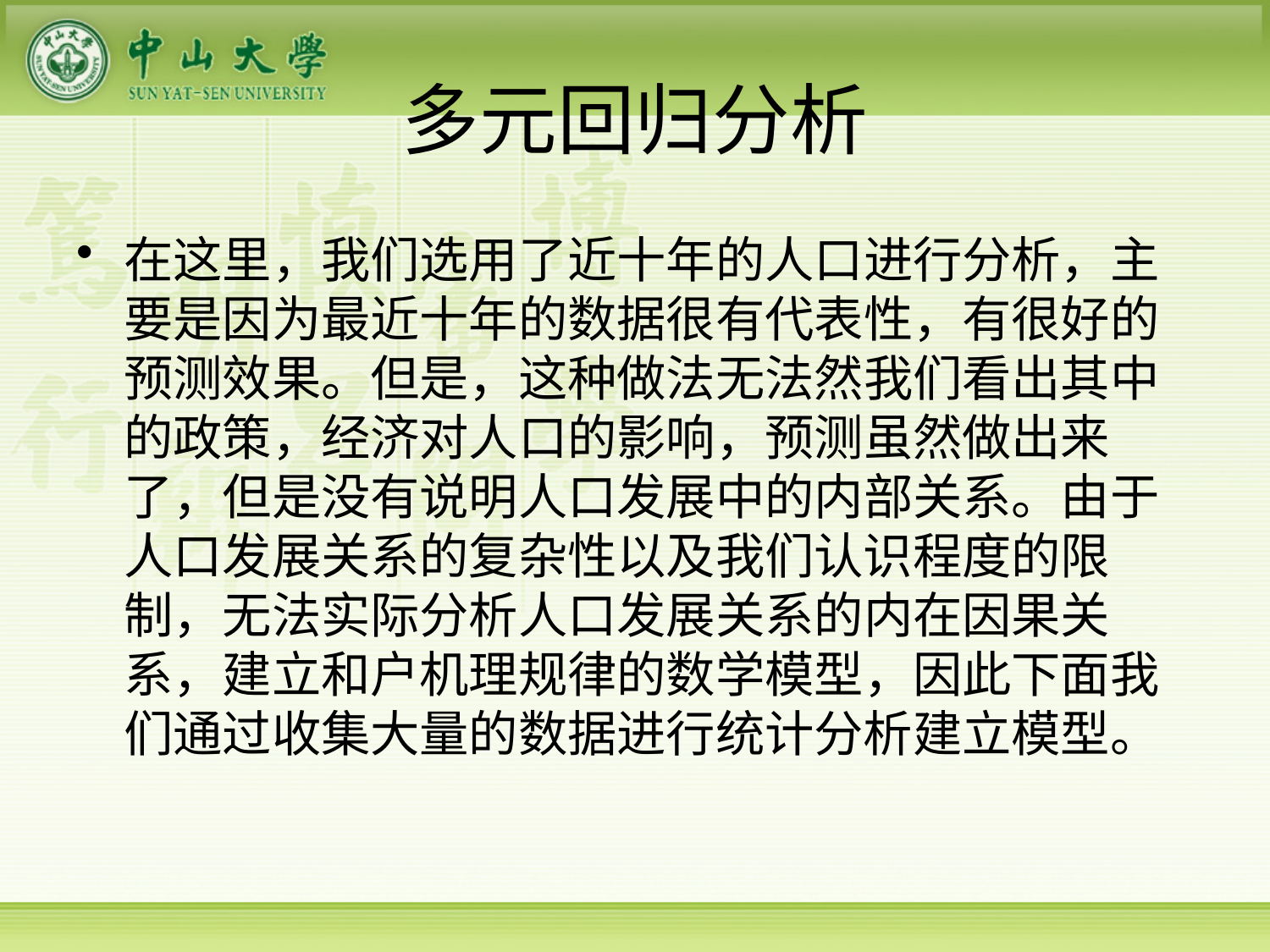

# 多元回归分析
在这里，我们选用了近十年的人口进行分析，主要是因为最近十年的数据很有代表性，有很好的预测效果。但是，这种做法无法然我们看出其中的政策，经济对人口的影响，预测虽然做出来了，但是没有说明人口发展中的内部关系。由于人口发展关系的复杂性以及我们认识程度的限制，无法实际分析人口发展关系的内在因果关系，建立和户机理规律的数学模型，因此下面我们通过收集大量的数据进行统计分析建立模型。